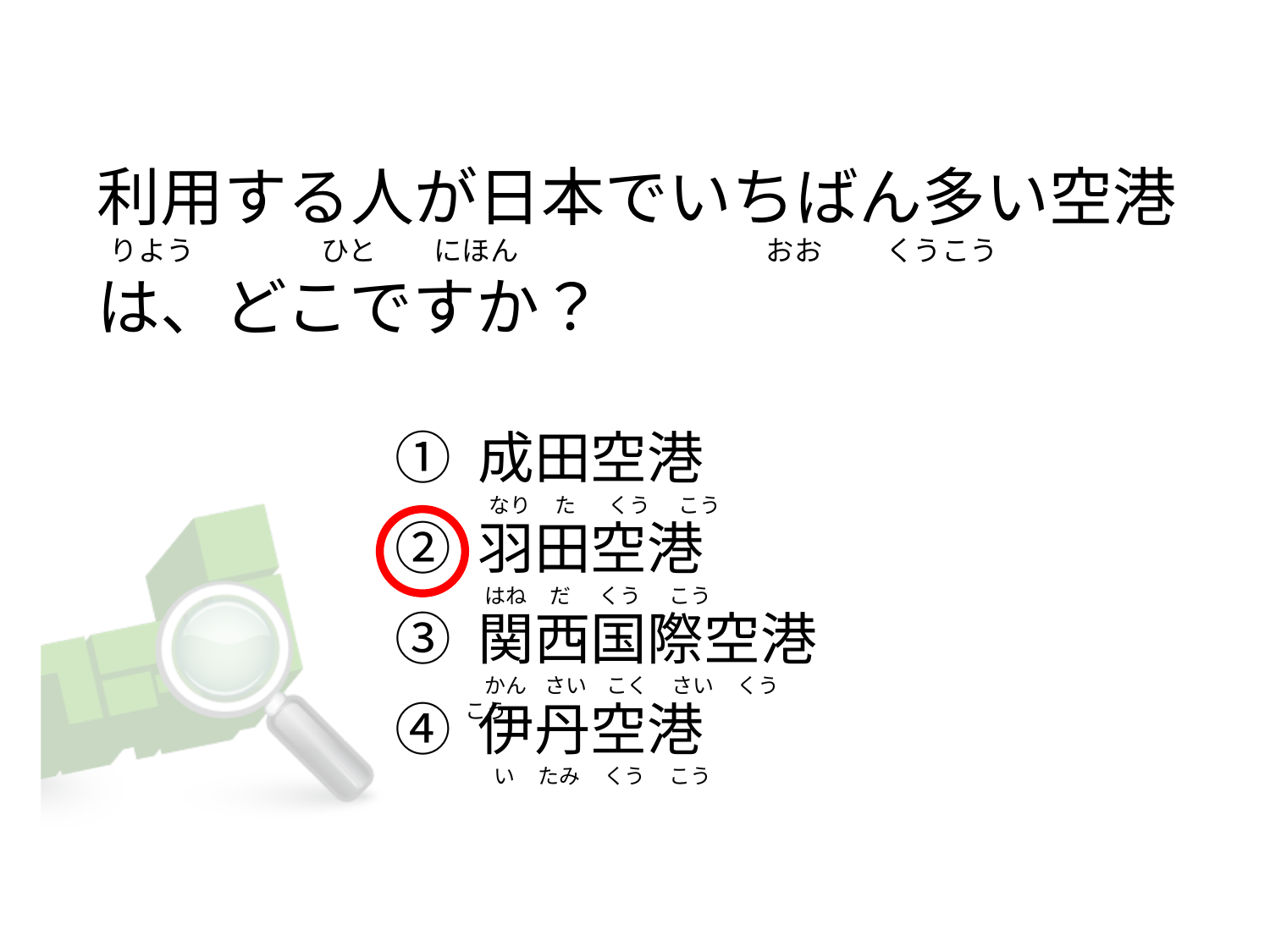

# 利用する人が日本でいちばん多い空港   りよう                    ひと         にほん                                       おお          くうこう は、どこですか？
① 成田空港
② 羽田空港
③ 関西国際空港
④ 伊丹空港
    なり     た       くう      こう

   はね     だ      くう      こう
   かん    さい    こく     さい     くう      こう
     い     たみ     くう     こう